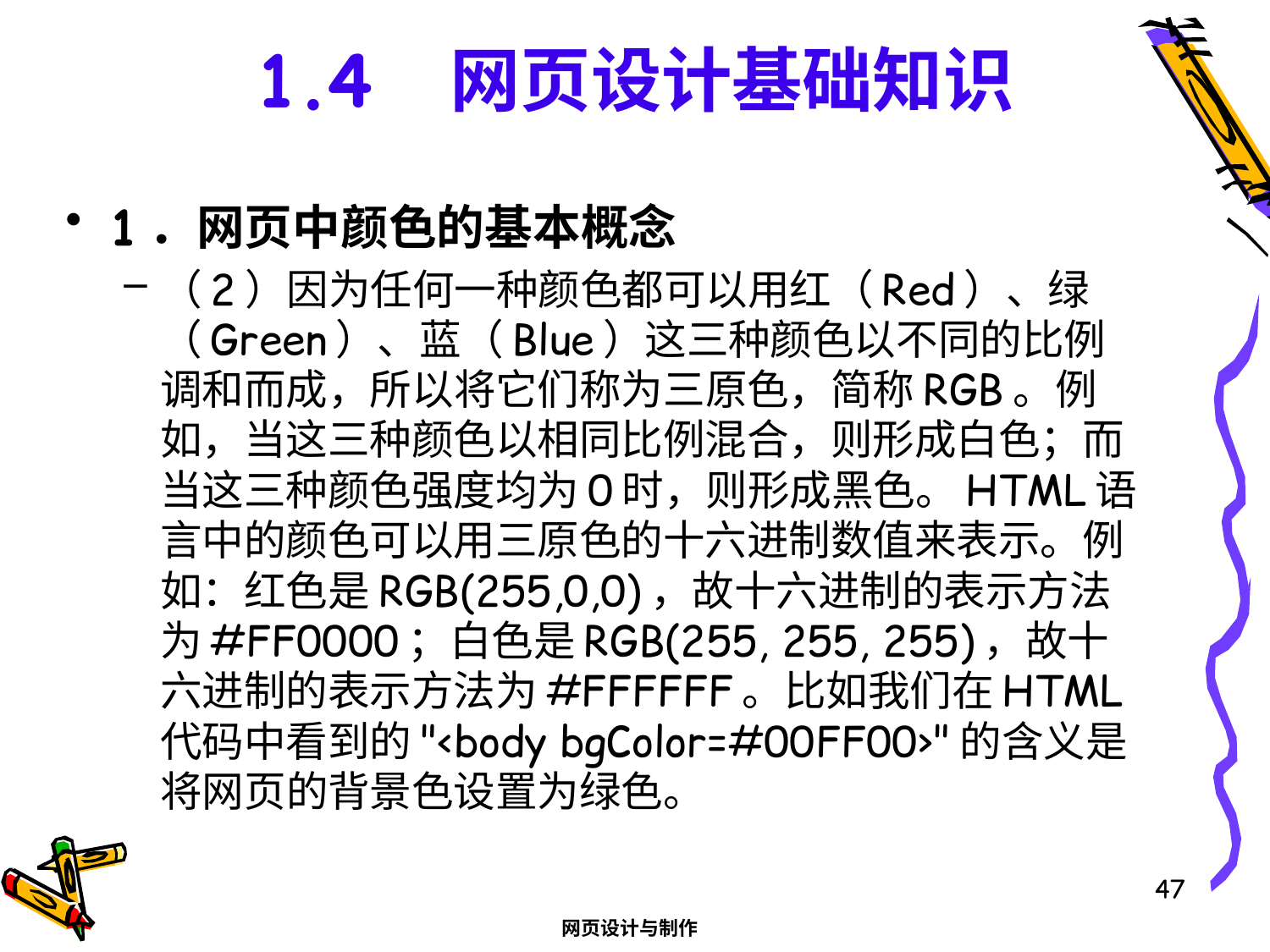

# 1.4  网页设计基础知识
1．网页中颜色的基本概念
（2）因为任何一种颜色都可以用红（Red）、绿（Green）、蓝（Blue）这三种颜色以不同的比例调和而成，所以将它们称为三原色，简称RGB。例如，当这三种颜色以相同比例混合，则形成白色；而当这三种颜色强度均为0时，则形成黑色。HTML语言中的颜色可以用三原色的十六进制数值来表示。例如：红色是RGB(255,0,0)，故十六进制的表示方法为#FF0000；白色是RGB(255, 255, 255)，故十六进制的表示方法为#FFFFFF。比如我们在HTML代码中看到的"<body bgColor=#00FF00>"的含义是将网页的背景色设置为绿色。
47
网页设计与制作